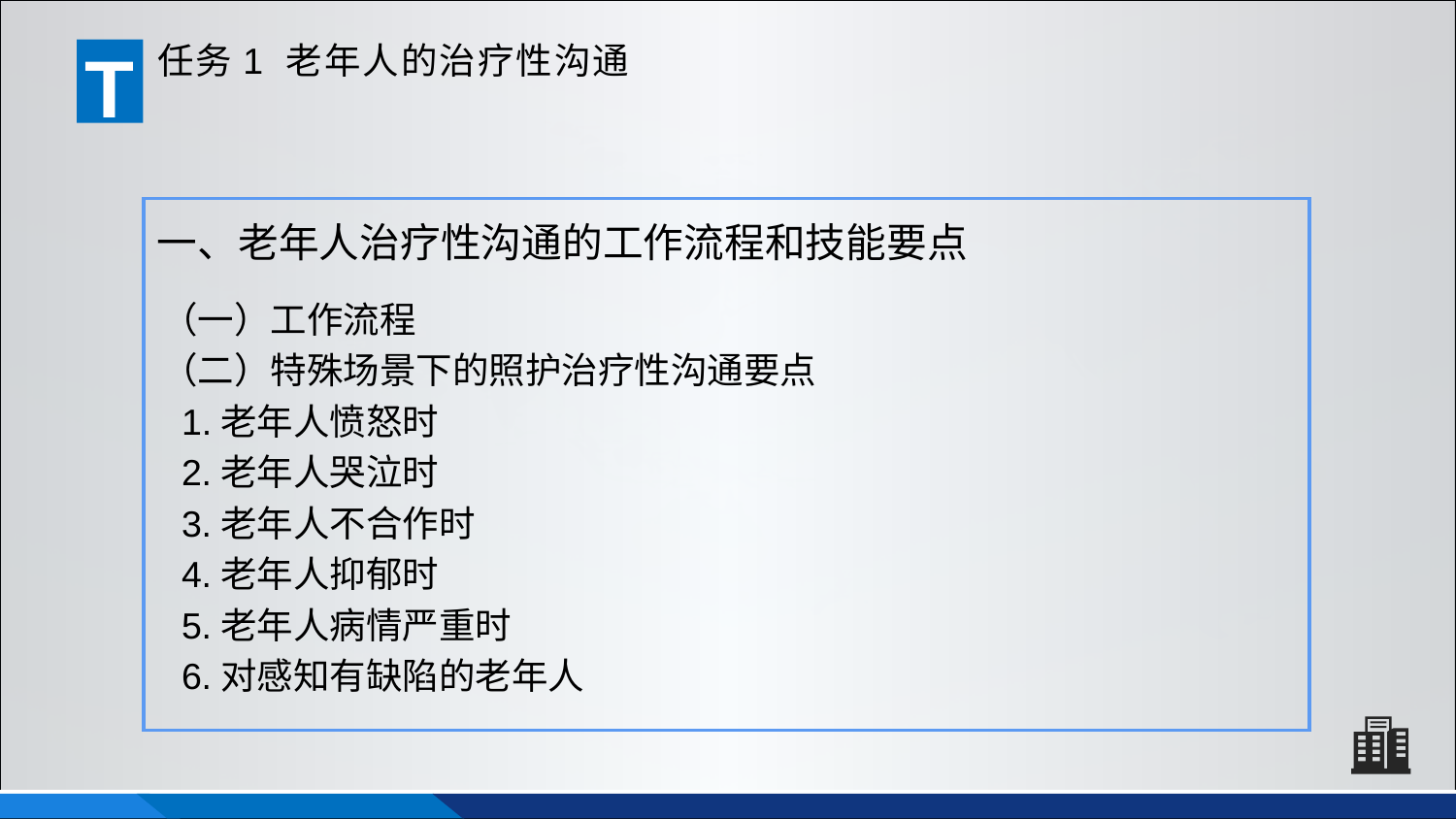

T
任务1 老年人的治疗性沟通

一、老年人治疗性沟通的工作流程和技能要点
（一）工作流程
（二）特殊场景下的照护治疗性沟通要点
  1.老年人愤怒时
  2.老年人哭泣时
  3.老年人不合作时
  4.老年人抑郁时
  5.老年人病情严重时
  6.对感知有缺陷的老年人